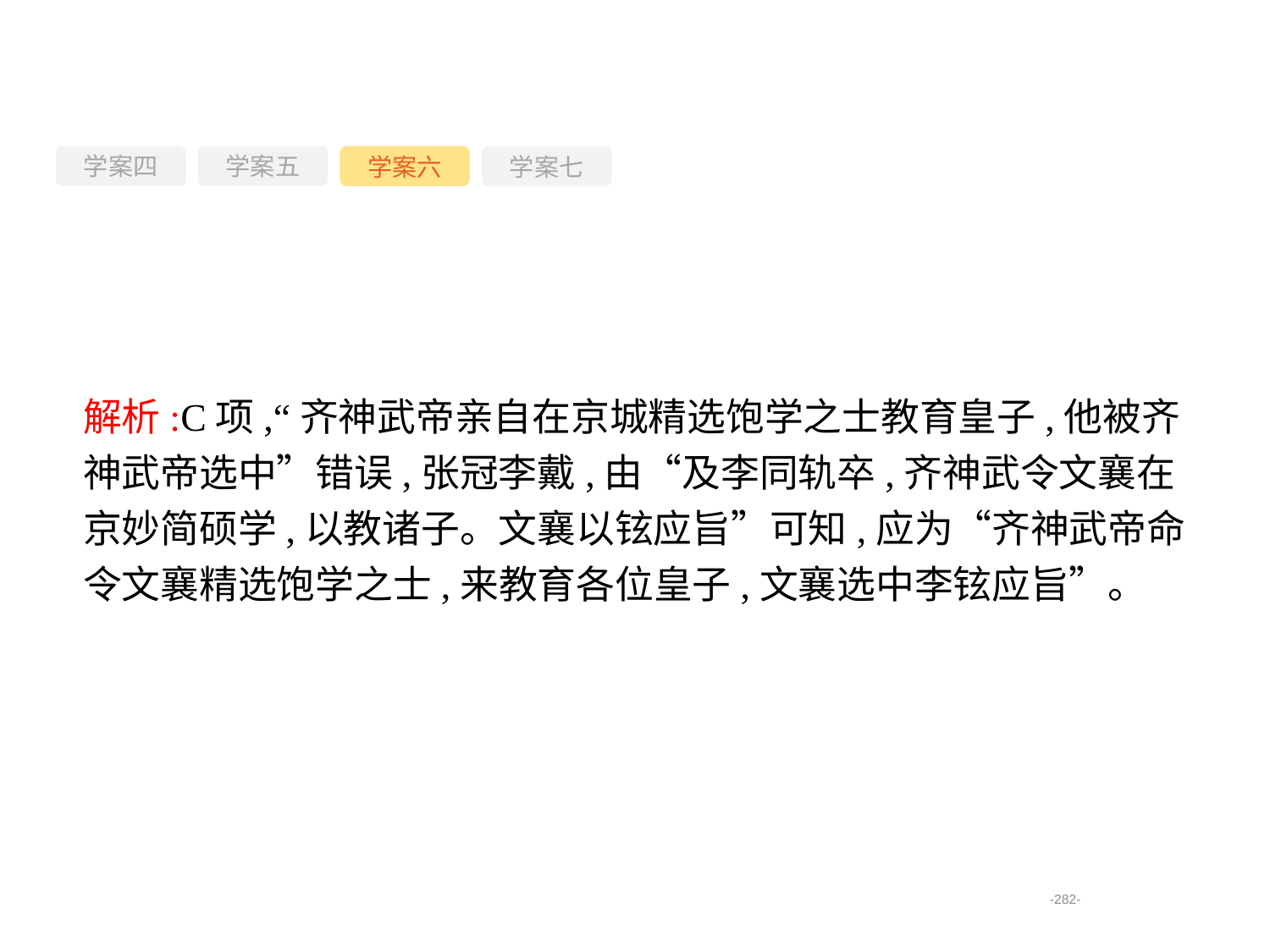

学案四
学案六
学案七
学案五
解析:C项,“齐神武帝亲自在京城精选饱学之士教育皇子,他被齐神武帝选中”错误,张冠李戴,由“及李同轨卒,齐神武令文襄在京妙简硕学,以教诸子。文襄以铉应旨”可知,应为“齐神武帝命令文襄精选饱学之士,来教育各位皇子,文襄选中李铉应旨”。
-282-